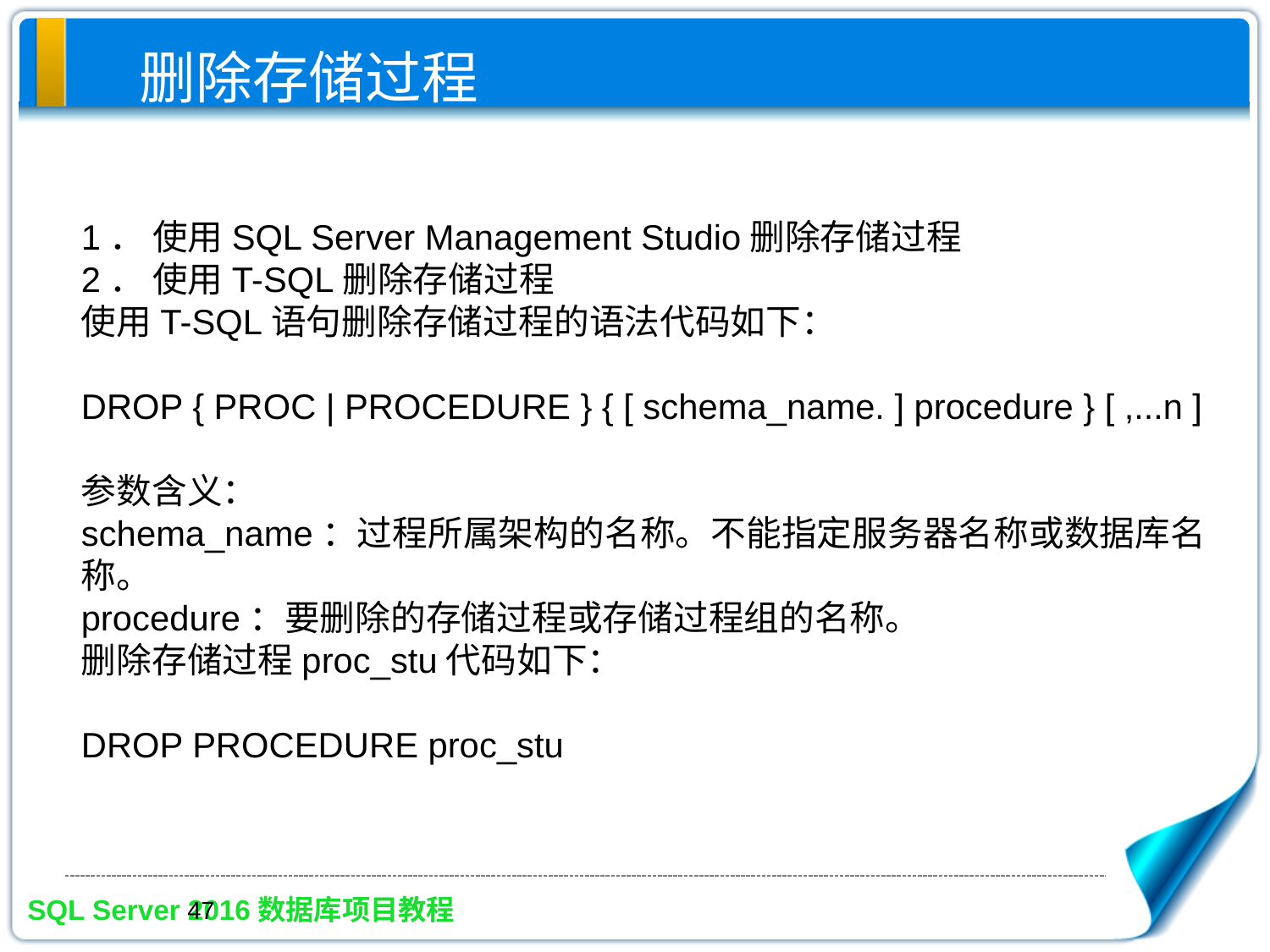

删除存储过程

1． 使用SQL Server Management Studio删除存储过程
2． 使用T-SQL删除存储过程
使用T-SQL语句删除存储过程的语法代码如下：

DROP { PROC | PROCEDURE } { [ schema_name. ] procedure } [ ,...n ]

参数含义：
schema_name：过程所属架构的名称。不能指定服务器名称或数据库名称。
procedure：要删除的存储过程或存储过程组的名称。
删除存储过程proc_stu代码如下：

DROP PROCEDURE proc_stu

47